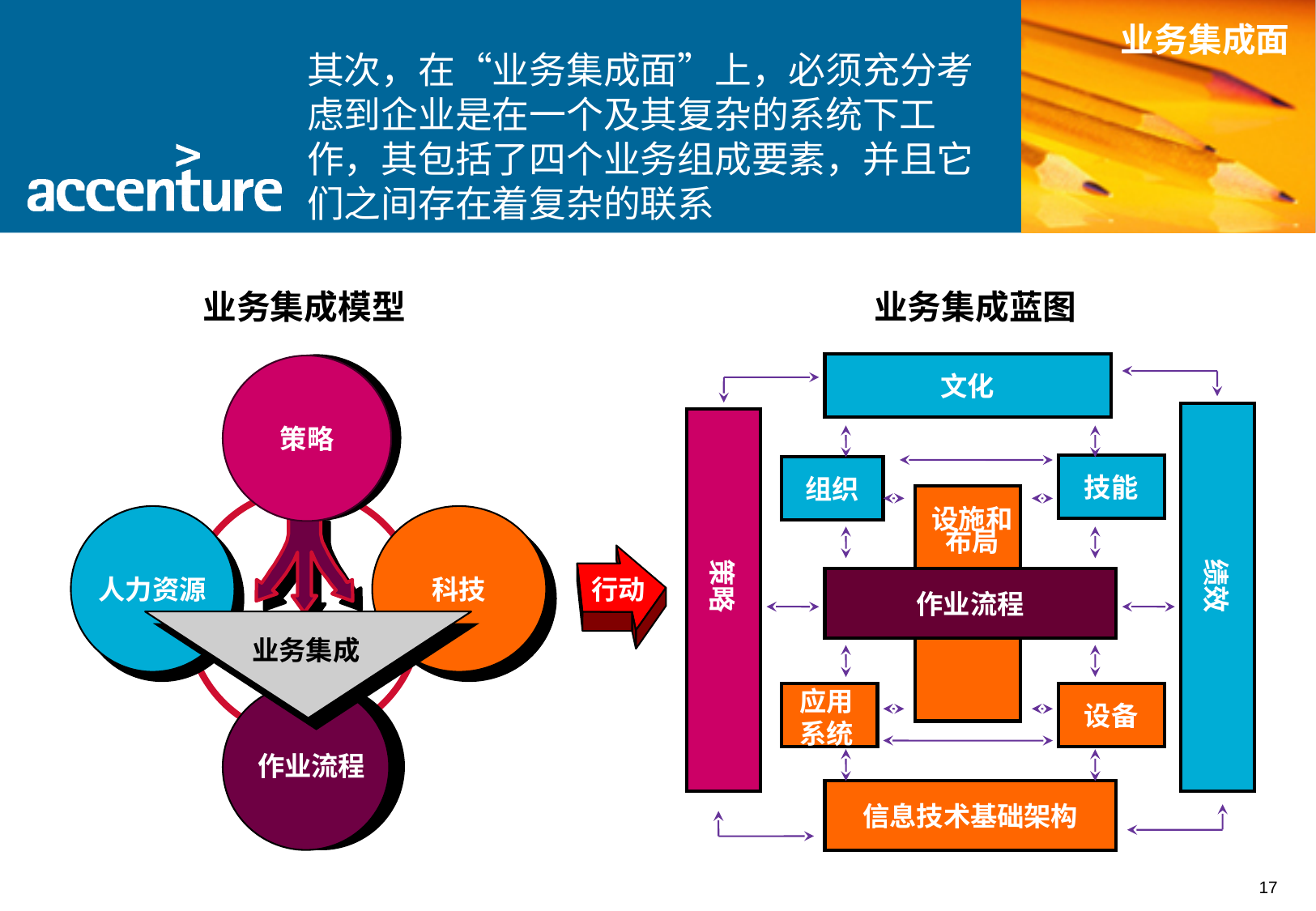

其次，在“业务集成面”上，必须充分考虑到企业是在一个及其复杂的系统下工作，其包括了四个业务组成要素，并且它们之间存在着复杂的联系
业务集成面
业务集成模型
业务集成蓝图
文化

技能
组织

设施和
布局

策略
绩效
行动
作业流程

应用
系统

设备

信息技术基础架构

策略

人力资源
科技

业务集成

作业流程
17